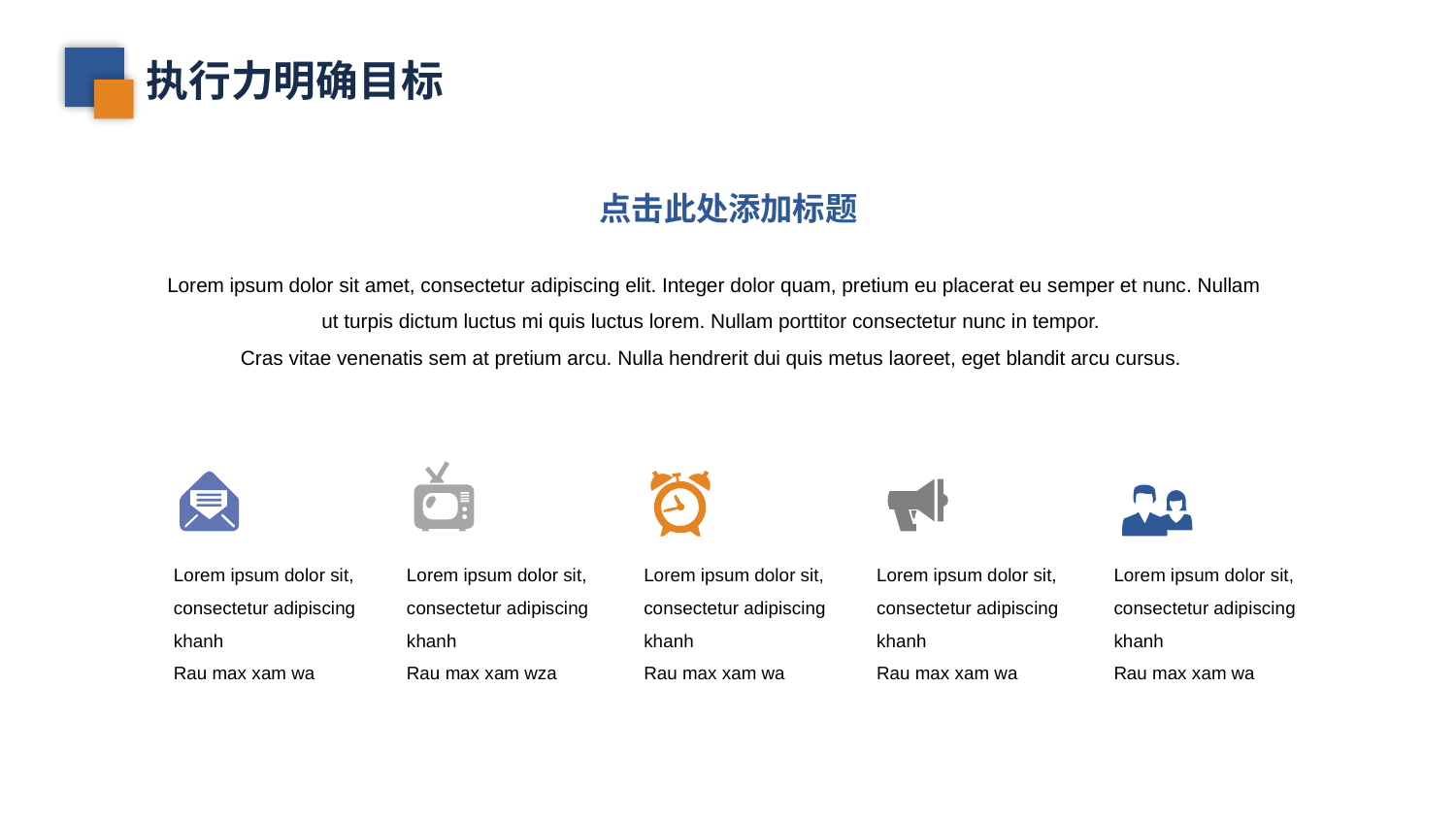

执行力明确目标
点击此处添加标题
Lorem ipsum dolor sit amet, consectetur adipiscing elit. Integer dolor quam, pretium eu placerat eu semper et nunc. Nullam ut turpis dictum luctus mi quis luctus lorem. Nullam porttitor consectetur nunc in tempor.
Cras vitae venenatis sem at pretium arcu. Nulla hendrerit dui quis metus laoreet, eget blandit arcu cursus.

Lorem ipsum dolor sit, consectetur adipiscing khanh
Rau max xam wa
Lorem ipsum dolor sit, consectetur adipiscing khanh
Rau max xam wza
Lorem ipsum dolor sit, consectetur adipiscing khanh
Rau max xam wa
Lorem ipsum dolor sit, consectetur adipiscing khanh
Rau max xam wa
Lorem ipsum dolor sit, consectetur adipiscing khanh
Rau max xam wa